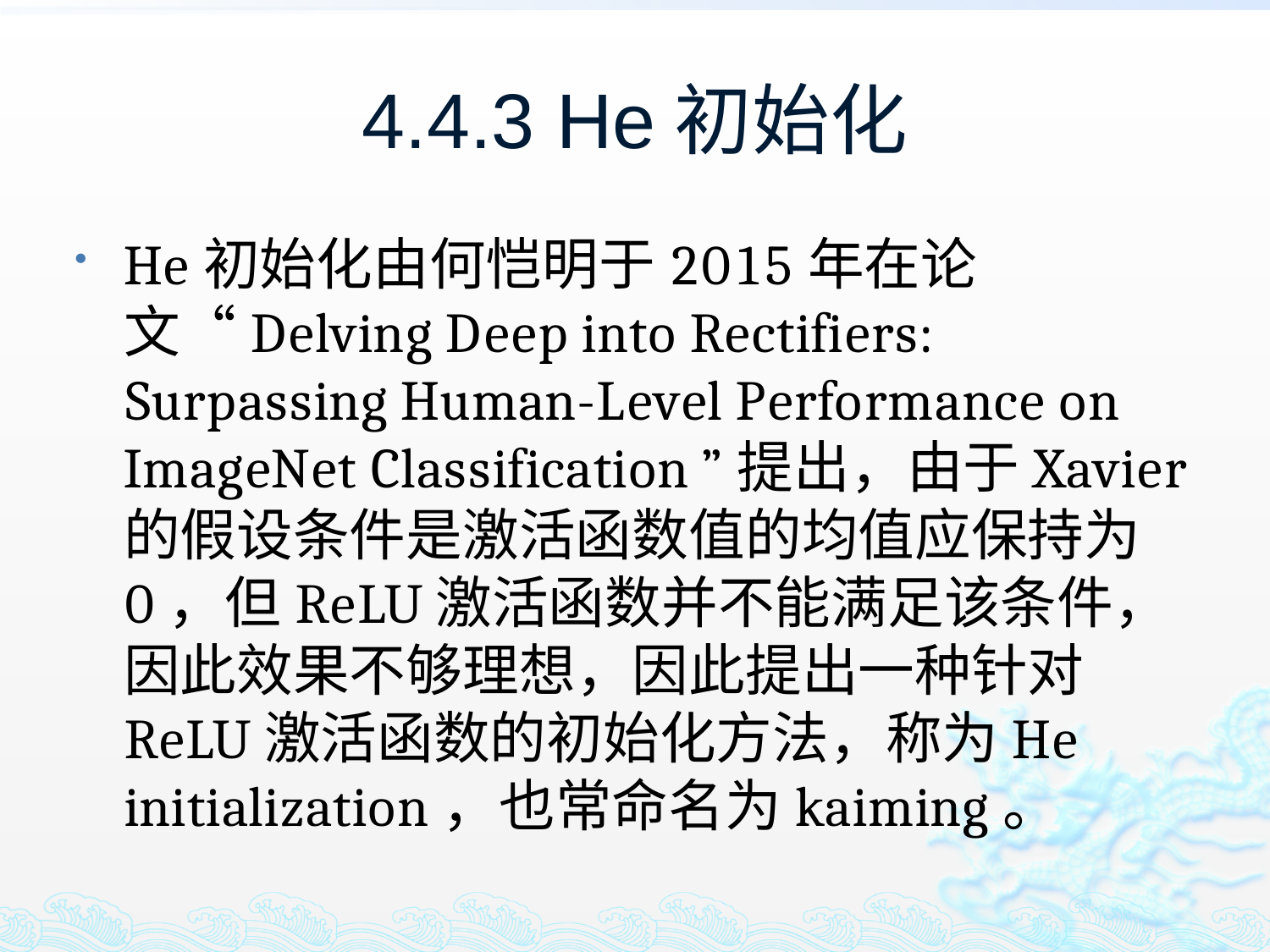

# 4.4.3 He初始化
He初始化由何恺明于2015年在论文“Delving Deep into Rectifiers: Surpassing Human-Level Performance on ImageNet Classification ”提出，由于Xavier的假设条件是激活函数值的均值应保持为0，但ReLU激活函数并不能满足该条件，因此效果不够理想，因此提出一种针对ReLU激活函数的初始化方法，称为He initialization，也常命名为kaiming。